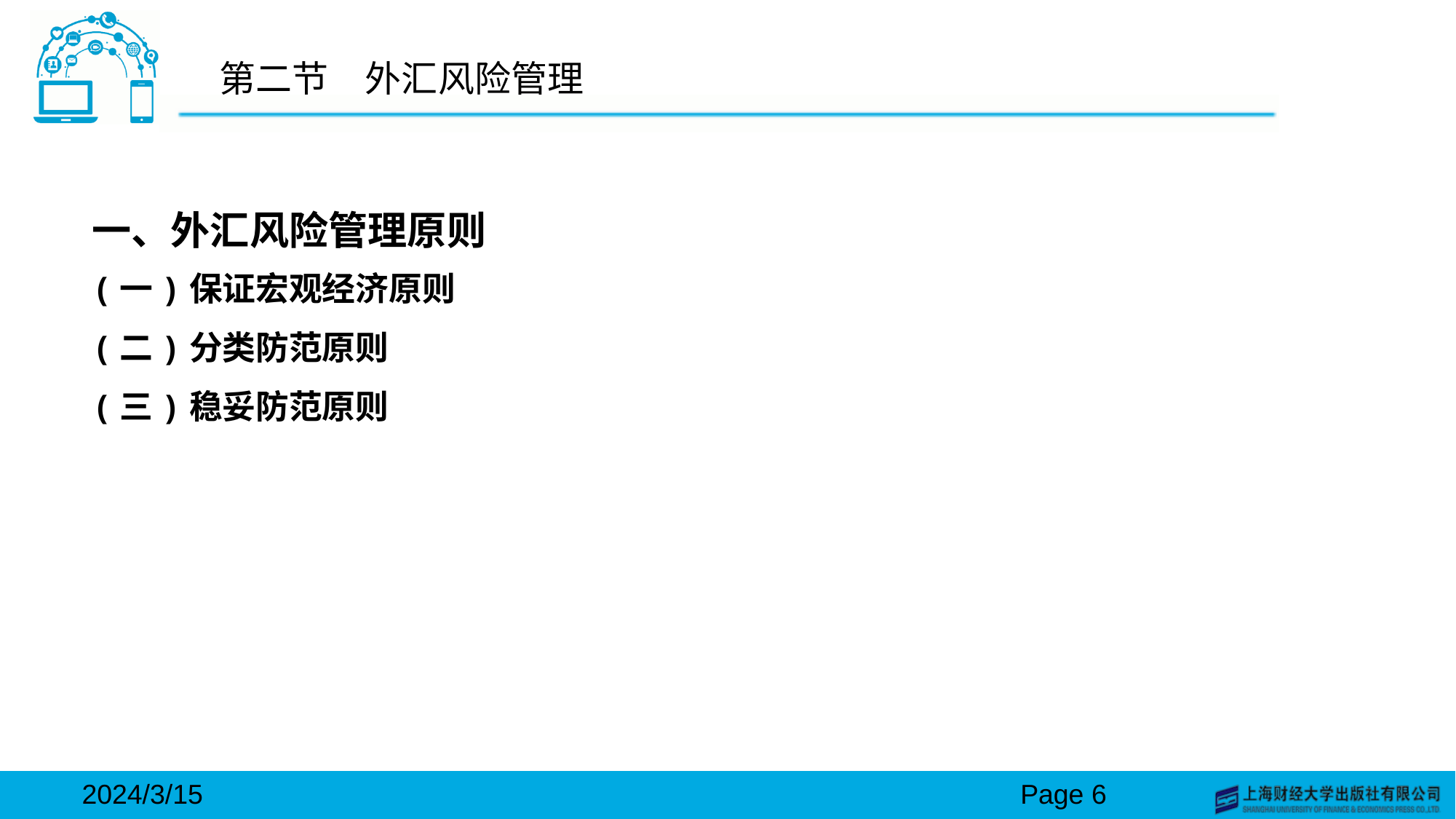

# 第二节　外汇风险管理
一、外汇风险管理原则
(一)保证宏观经济原则
(二)分类防范原则
(三)稳妥防范原则
2024/3/15
Page 6